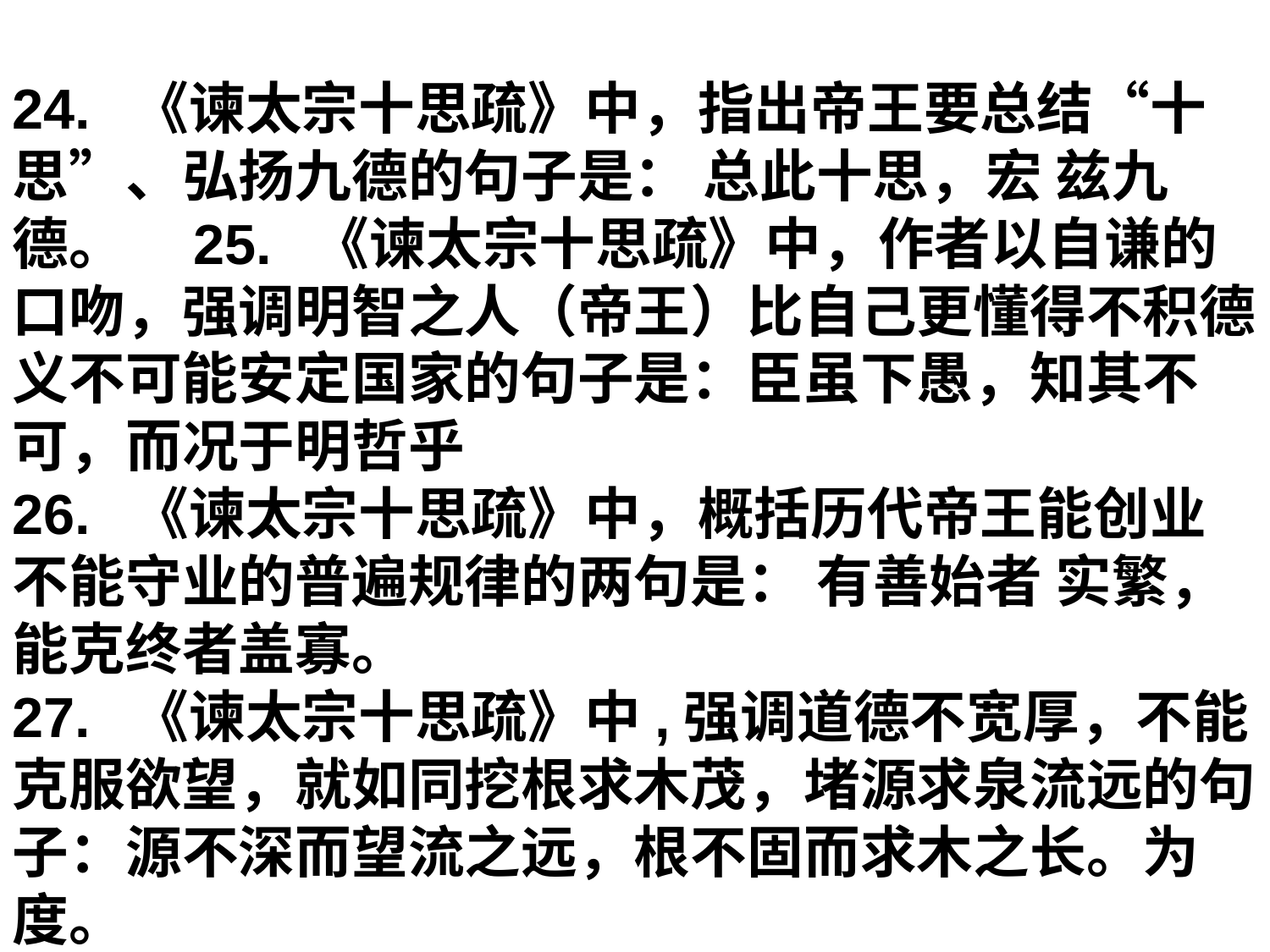

24. 《谏太宗十思疏》中，指出帝王要总结“十思”、弘扬九德的句子是： 总此十思，宏 兹九德。   25. 《谏太宗十思疏》中，作者以自谦的口吻，强调明智之人（帝王）比自己更懂得不积德义不可能安定国家的句子是：臣虽下愚，知其不可，而况于明哲乎
26. 《谏太宗十思疏》中，概括历代帝王能创业不能守业的普遍规律的两句是： 有善始者 实繁，能克终者盖寡。
27. 《谏太宗十思疏》中,强调道德不宽厚，不能克服欲望，就如同挖根求木茂，堵源求泉流远的句子：源不深而望流之远，根不固而求木之长。为度。